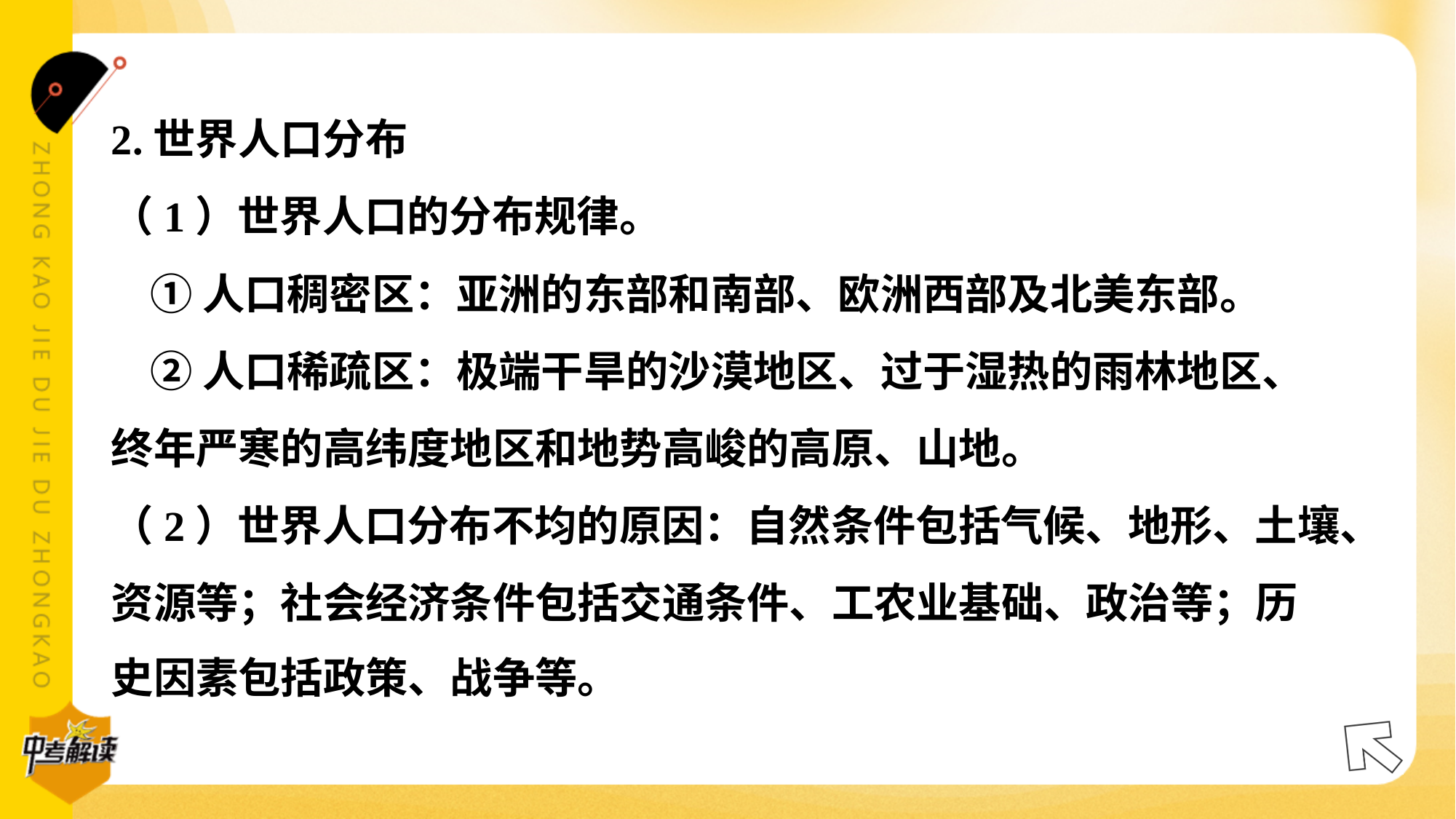

2.世界人口分布
（1）世界人口的分布规律。
    ①人口稠密区：亚洲的东部和南部、欧洲西部及北美东部。
    ②人口稀疏区：极端干旱的沙漠地区、过于湿热的雨林地区、
终年严寒的高纬度地区和地势高峻的高原、山地。
（2）世界人口分布不均的原因：自然条件包括气候、地形、土壤、
资源等；社会经济条件包括交通条件、工农业基础、政治等；历
史因素包括政策、战争等。